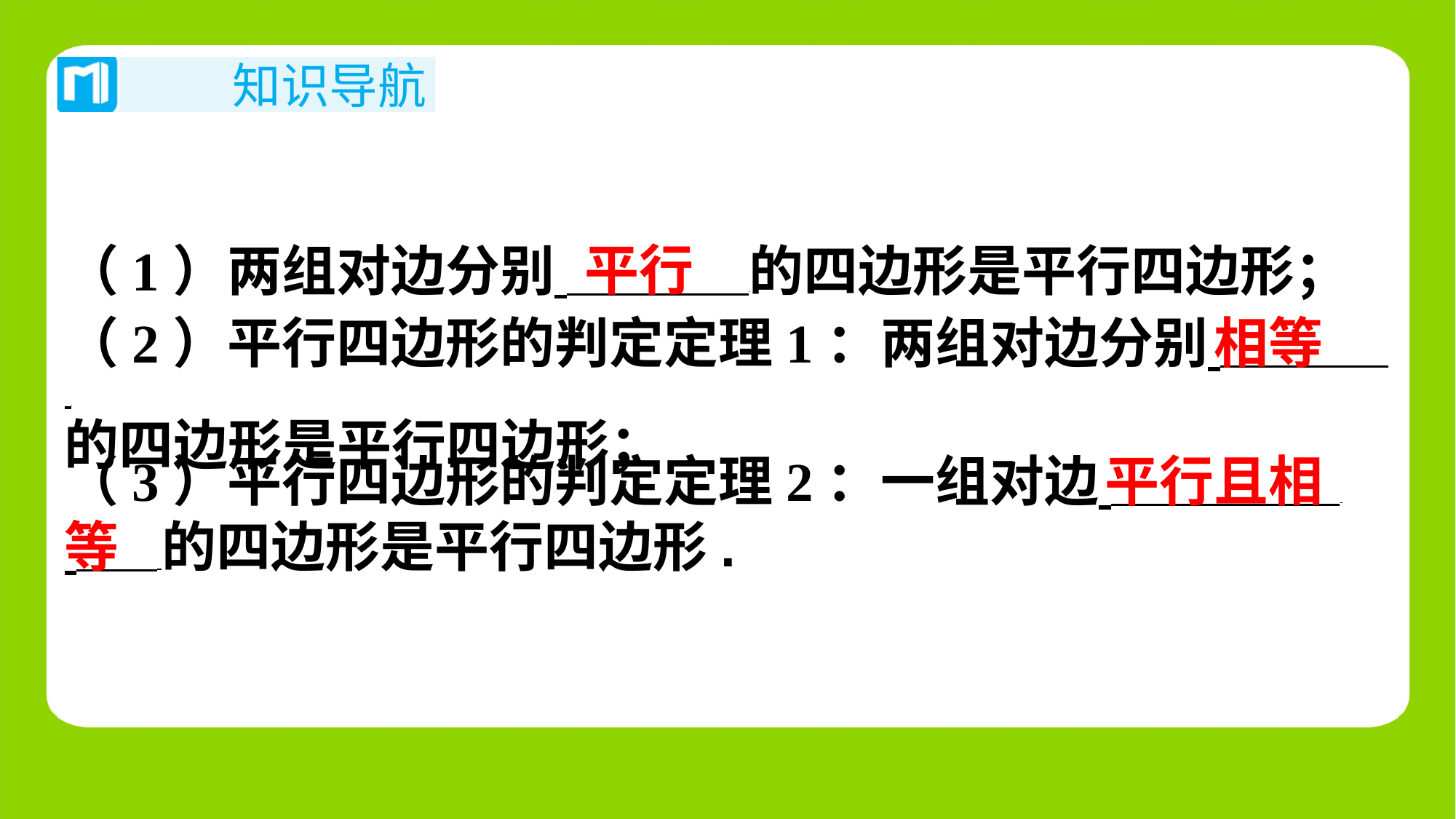

平行
（1）两组对边分别                             的四边形是平行四边形；
相等
（2）平行四边形的判定定理1：两组对边分别                             ⁠
的四边形是平行四边形；
平行且相
（3）平行四边形的判定定理2：一组对边                                    ⁠
              的四边形是平行四边形.
等